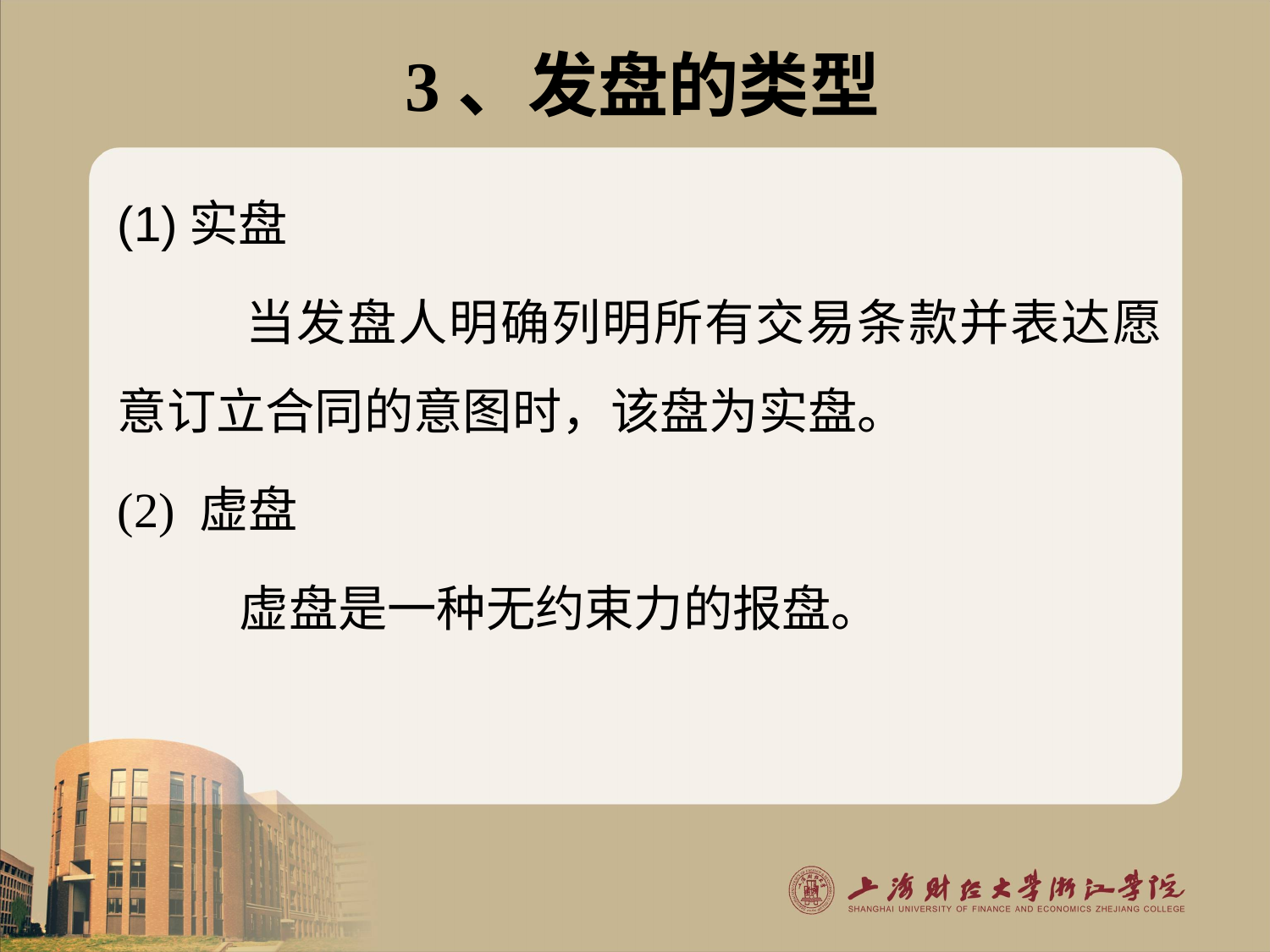

# 3、发盘的类型
实盘
         当发盘人明确列明所有交易条款并表达愿意订立合同的意图时，该盘为实盘。
(2) 虚盘
          虚盘是一种无约束力的报盘。